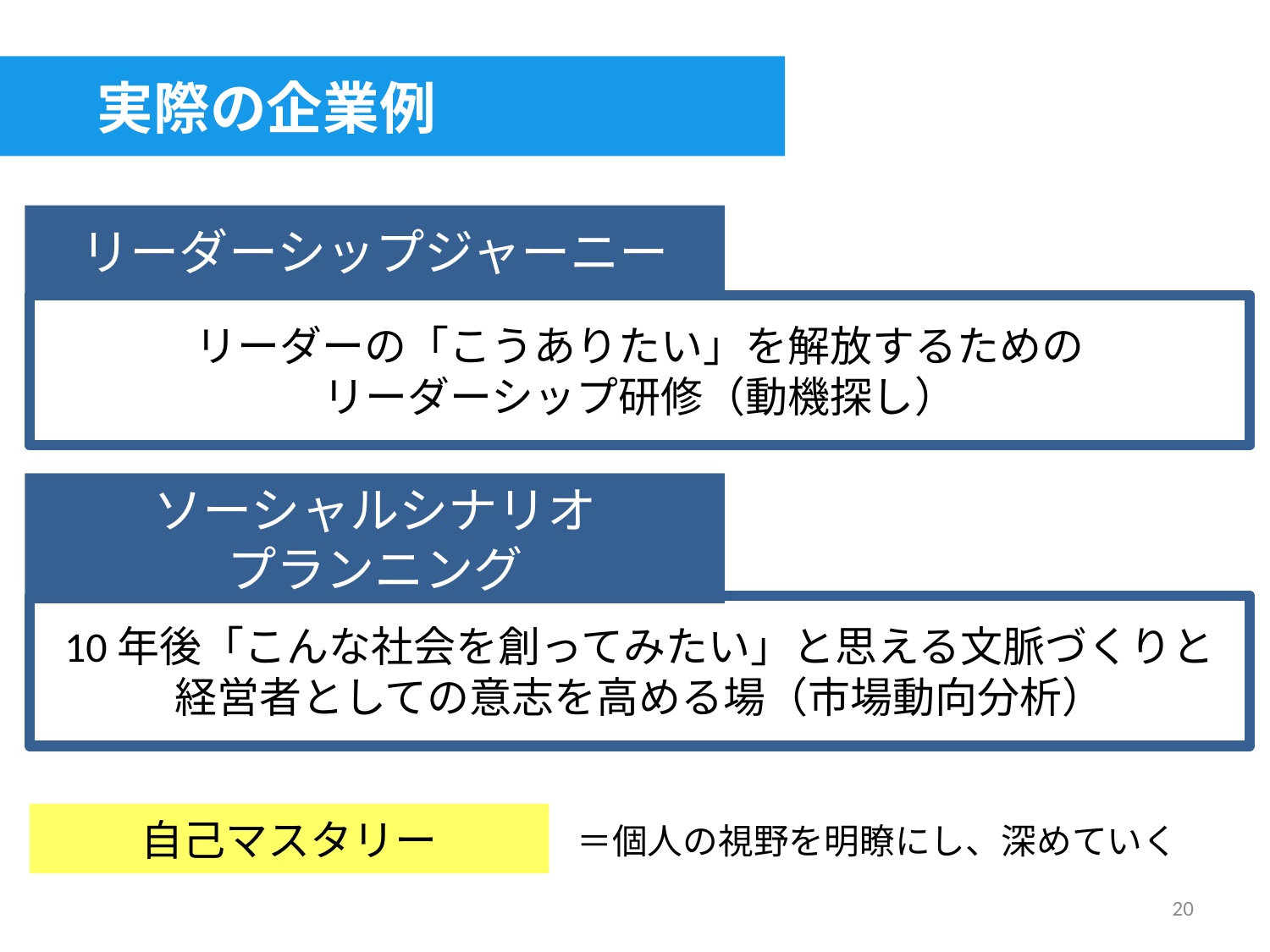

実際の企業例
リーダーシップジャーニー
リーダーの「こうありたい」を解放するための
リーダーシップ研修（動機探し）
ソーシャルシナリオ
プランニング
10年後「こんな社会を創ってみたい」と思える文脈づくりと
経営者としての意志を高める場（市場動向分析）
自己マスタリー
＝個人の視野を明瞭にし、深めていく
20